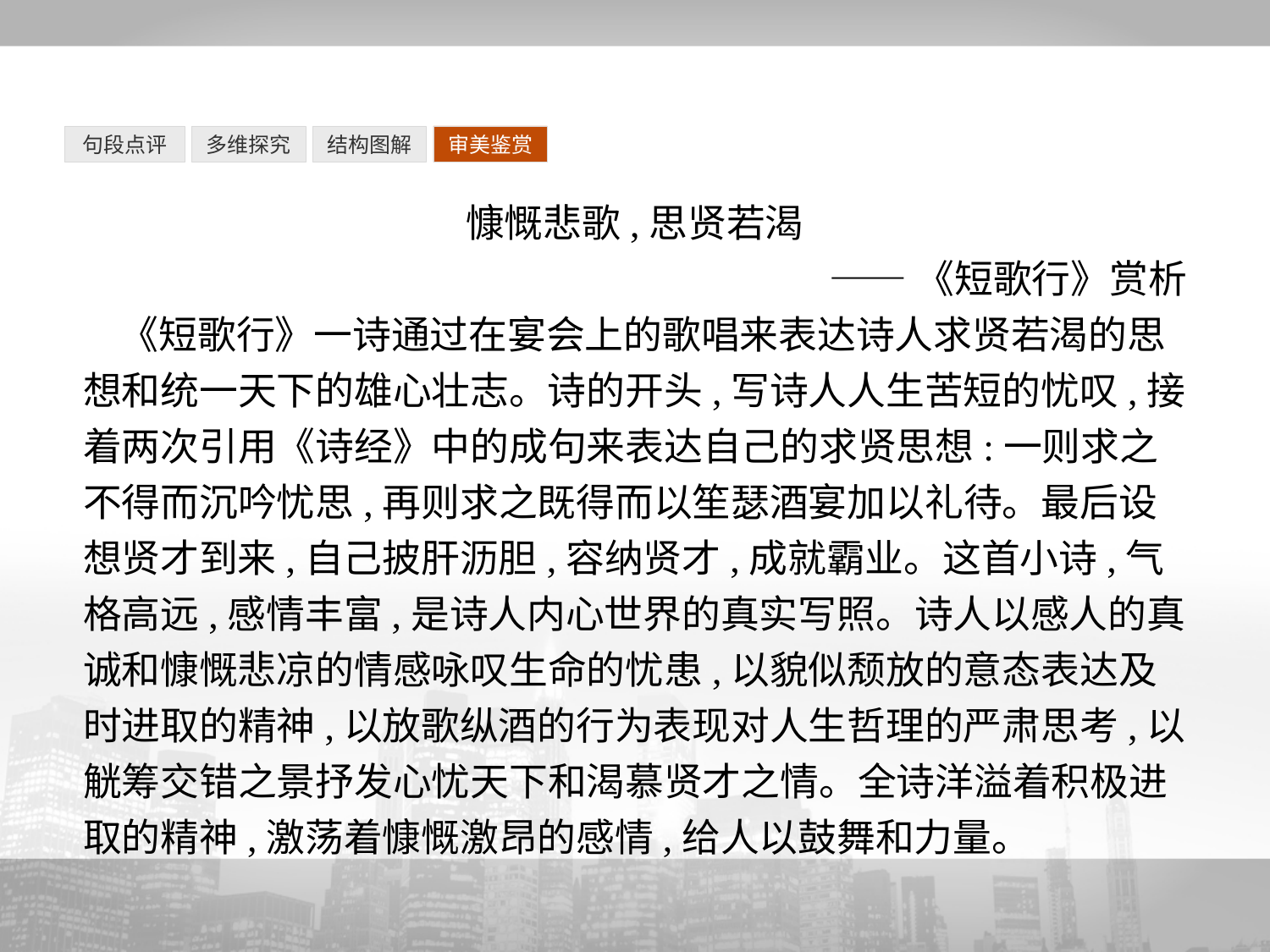

句段点评
多维探究
结构图解
审美鉴赏
慷慨悲歌,思贤若渴
——《短歌行》赏析
《短歌行》一诗通过在宴会上的歌唱来表达诗人求贤若渴的思想和统一天下的雄心壮志。诗的开头,写诗人人生苦短的忧叹,接着两次引用《诗经》中的成句来表达自己的求贤思想:一则求之不得而沉吟忧思,再则求之既得而以笙瑟酒宴加以礼待。最后设想贤才到来,自己披肝沥胆,容纳贤才,成就霸业。这首小诗,气格高远,感情丰富,是诗人内心世界的真实写照。诗人以感人的真诚和慷慨悲凉的情感咏叹生命的忧患,以貌似颓放的意态表达及时进取的精神,以放歌纵酒的行为表现对人生哲理的严肃思考,以觥筹交错之景抒发心忧天下和渴慕贤才之情。全诗洋溢着积极进取的精神,激荡着慷慨激昂的感情,给人以鼓舞和力量。